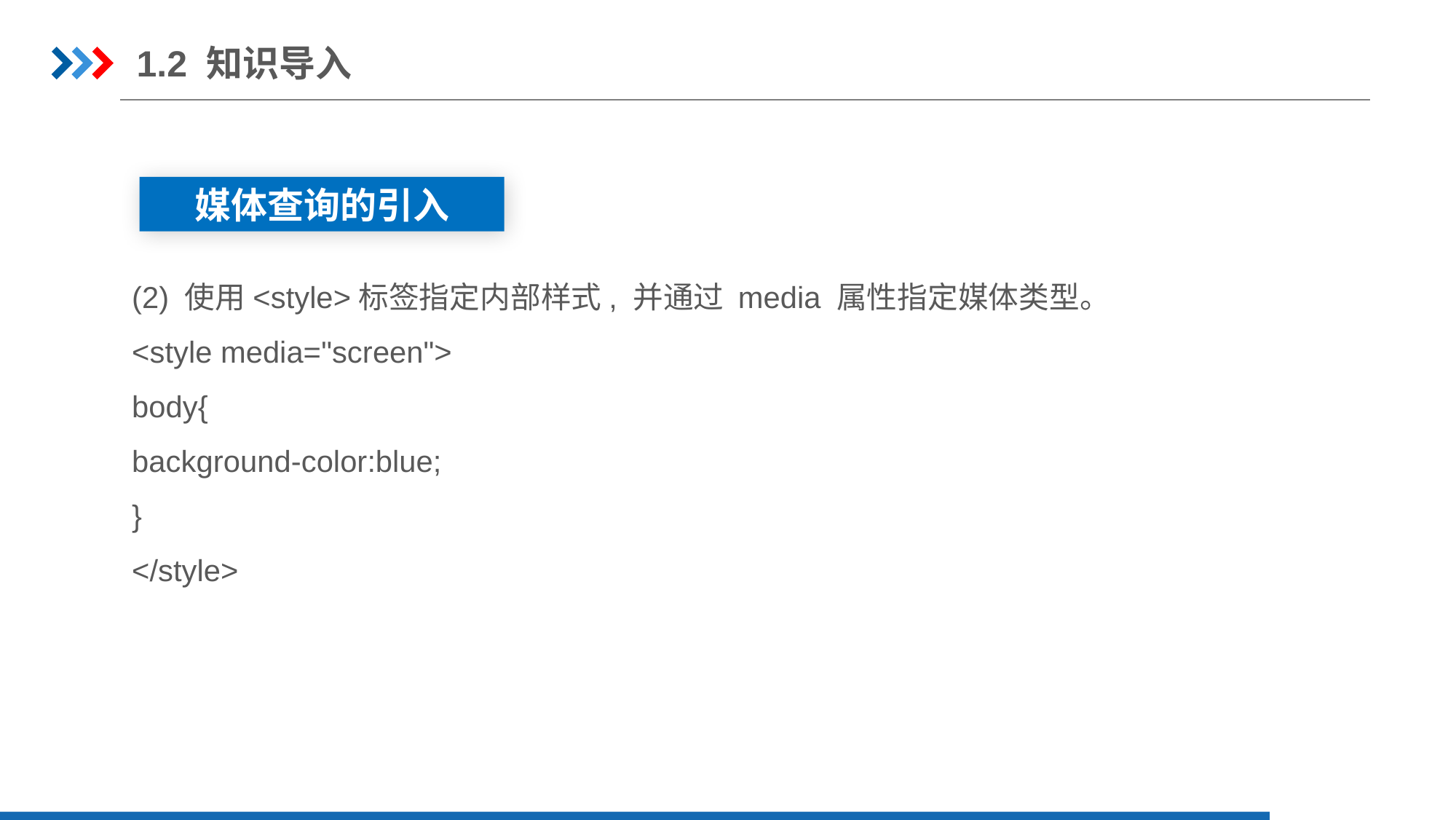

1.2 知识导入
媒体查询的引入
(2) 使用<style>标签指定内部样式, 并通过 media 属性指定媒体类型。
<style media="screen">
body{
background-color:blue;
}
</style>